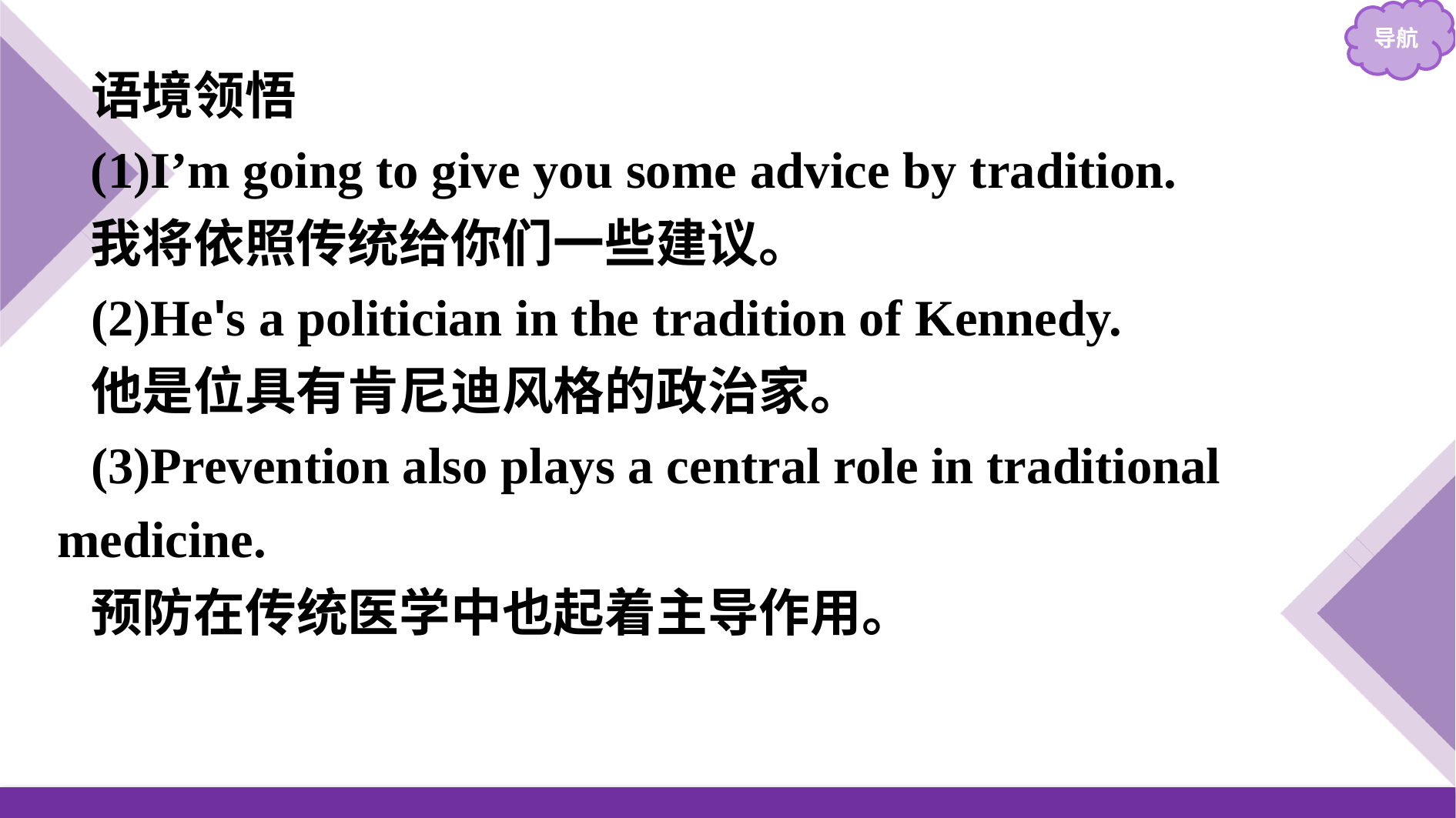

语境领悟
(1)I’m going to give you some advice by tradition.
我将依照传统给你们一些建议。
(2)He's a politician in the tradition of Kennedy.
他是位具有肯尼迪风格的政治家。
(3)Prevention also plays a central role in traditional medicine.
预防在传统医学中也起着主导作用。